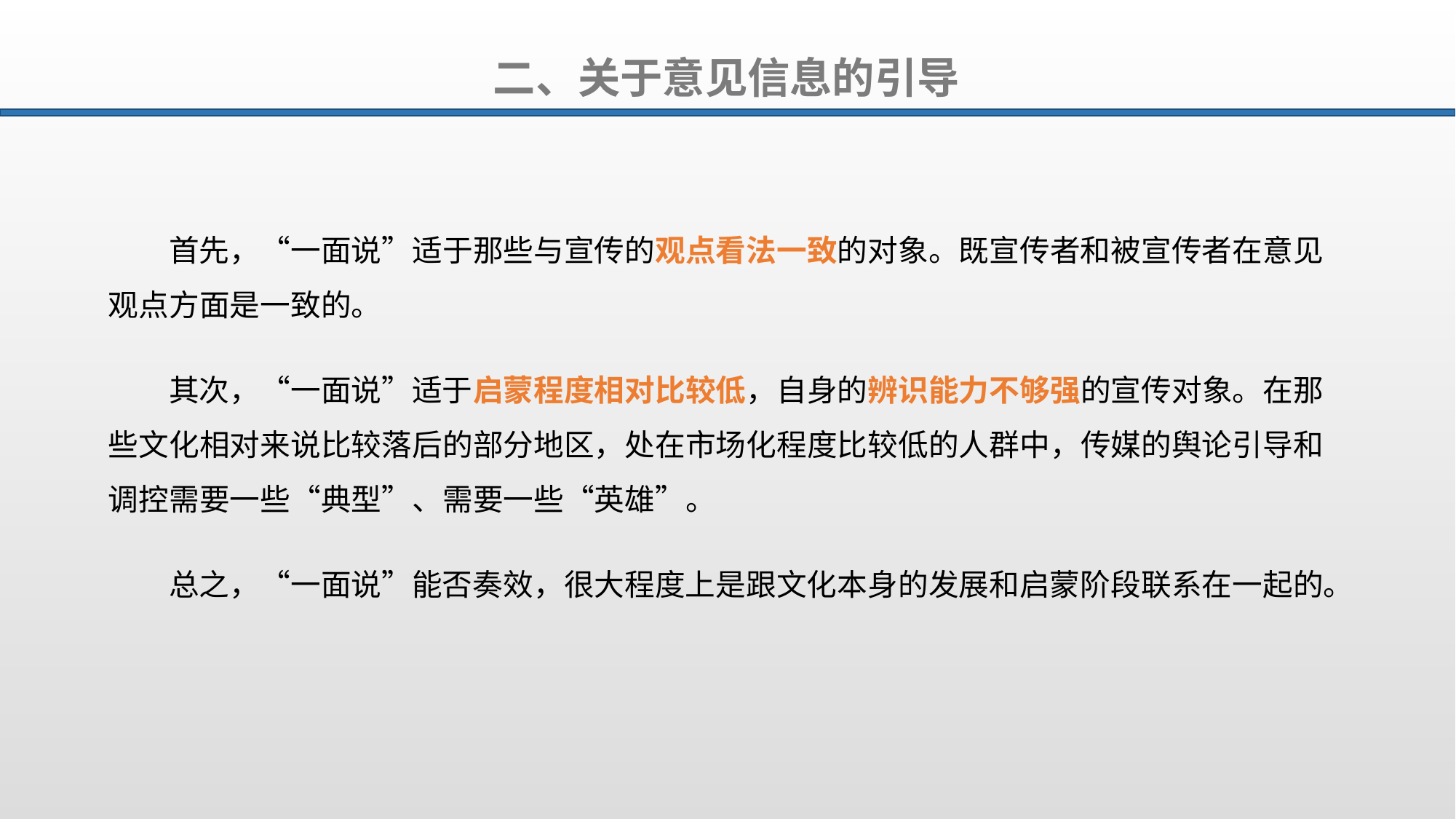

二、关于意见信息的引导

首先，“一面说”适于那些与宣传的观点看法一致的对象。既宣传者和被宣传者在意见观点方面是一致的。
其次，“一面说”适于启蒙程度相对比较低，自身的辨识能力不够强的宣传对象。在那些文化相对来说比较落后的部分地区，处在市场化程度比较低的人群中，传媒的舆论引导和调控需要一些“典型”、需要一些“英雄”。
总之，“一面说”能否奏效，很大程度上是跟文化本身的发展和启蒙阶段联系在一起的。